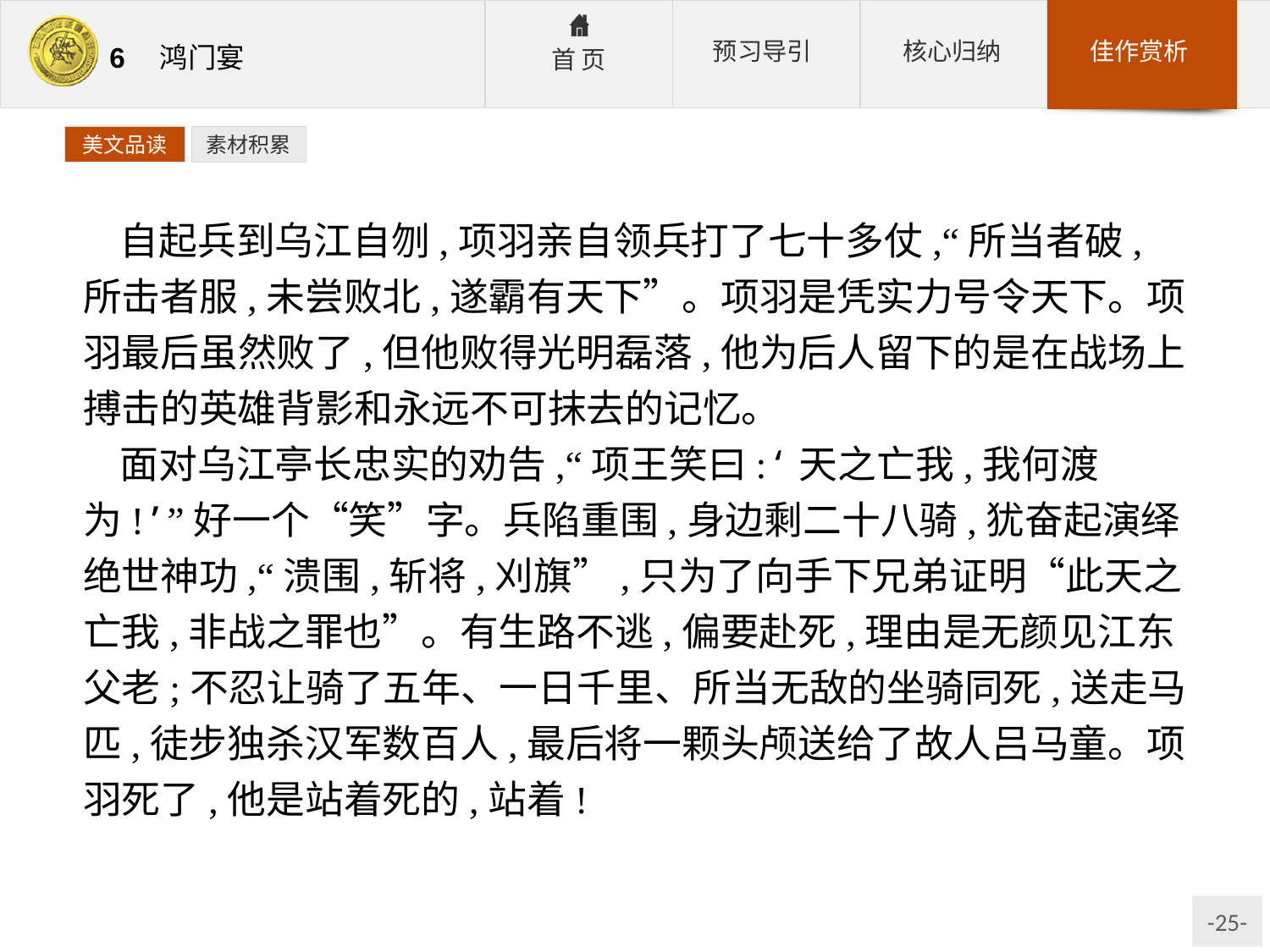

美文品读
素材积累
自起兵到乌江自刎,项羽亲自领兵打了七十多仗,“所当者破,所击者服,未尝败北,遂霸有天下”。项羽是凭实力号令天下。项羽最后虽然败了,但他败得光明磊落,他为后人留下的是在战场上搏击的英雄背影和永远不可抹去的记忆。
面对乌江亭长忠实的劝告,“项王笑曰:‘天之亡我,我何渡为!’”好一个“笑”字。兵陷重围,身边剩二十八骑,犹奋起演绎绝世神功,“溃围,斩将,刈旗”,只为了向手下兄弟证明“此天之亡我,非战之罪也”。有生路不逃,偏要赴死,理由是无颜见江东父老;不忍让骑了五年、一日千里、所当无敌的坐骑同死,送走马匹,徒步独杀汉军数百人,最后将一颗头颅送给了故人吕马童。项羽死了,他是站着死的,站着!